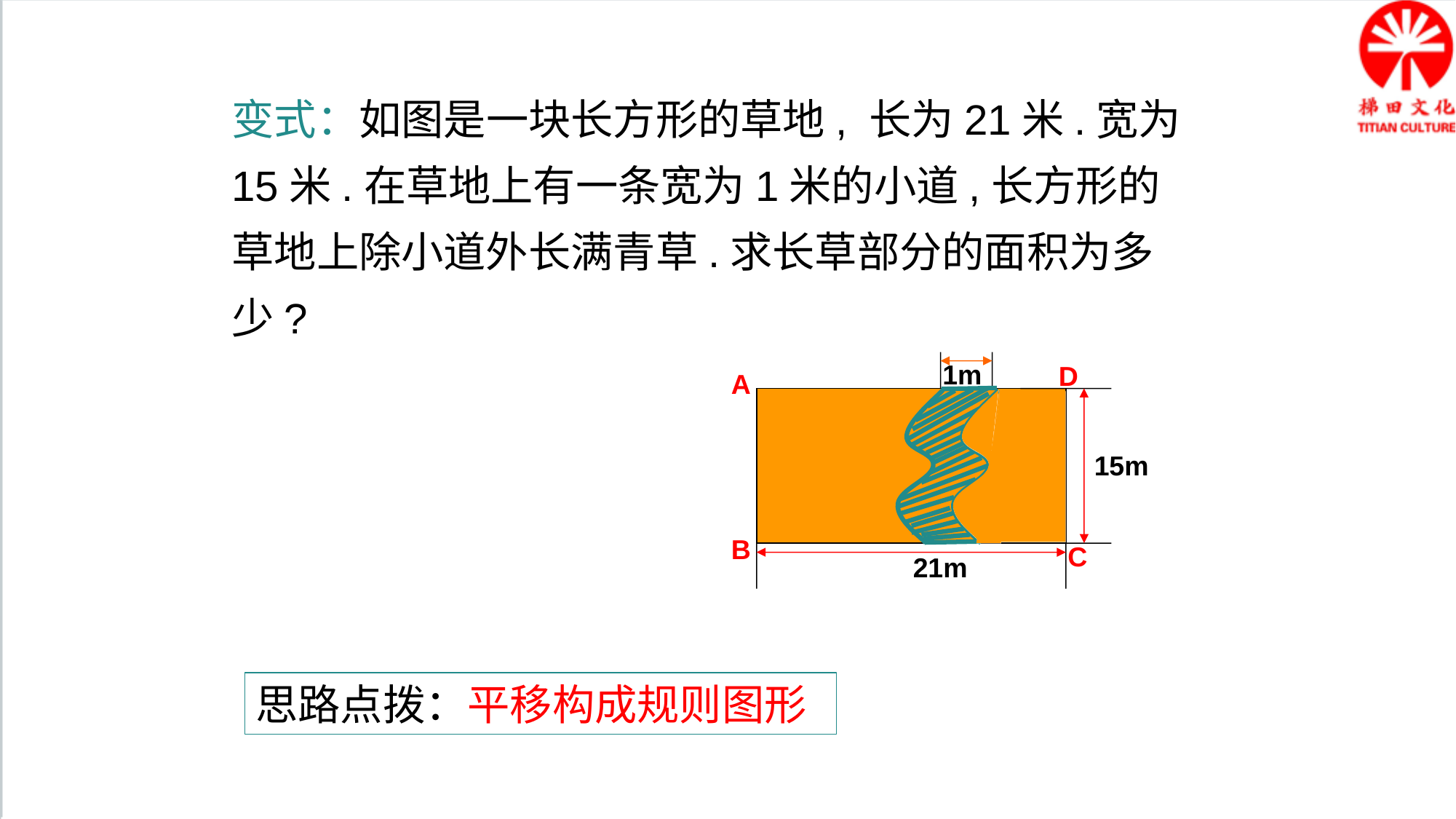

变式：如图是一块长方形的草地, 长为21米.宽为15米.在草地上有一条宽为1米的小道,长方形的草地上除小道外长满青草.求长草部分的面积为多少?
1m

D

A

15m

B
C

21m

思路点拨：平移构成规则图形